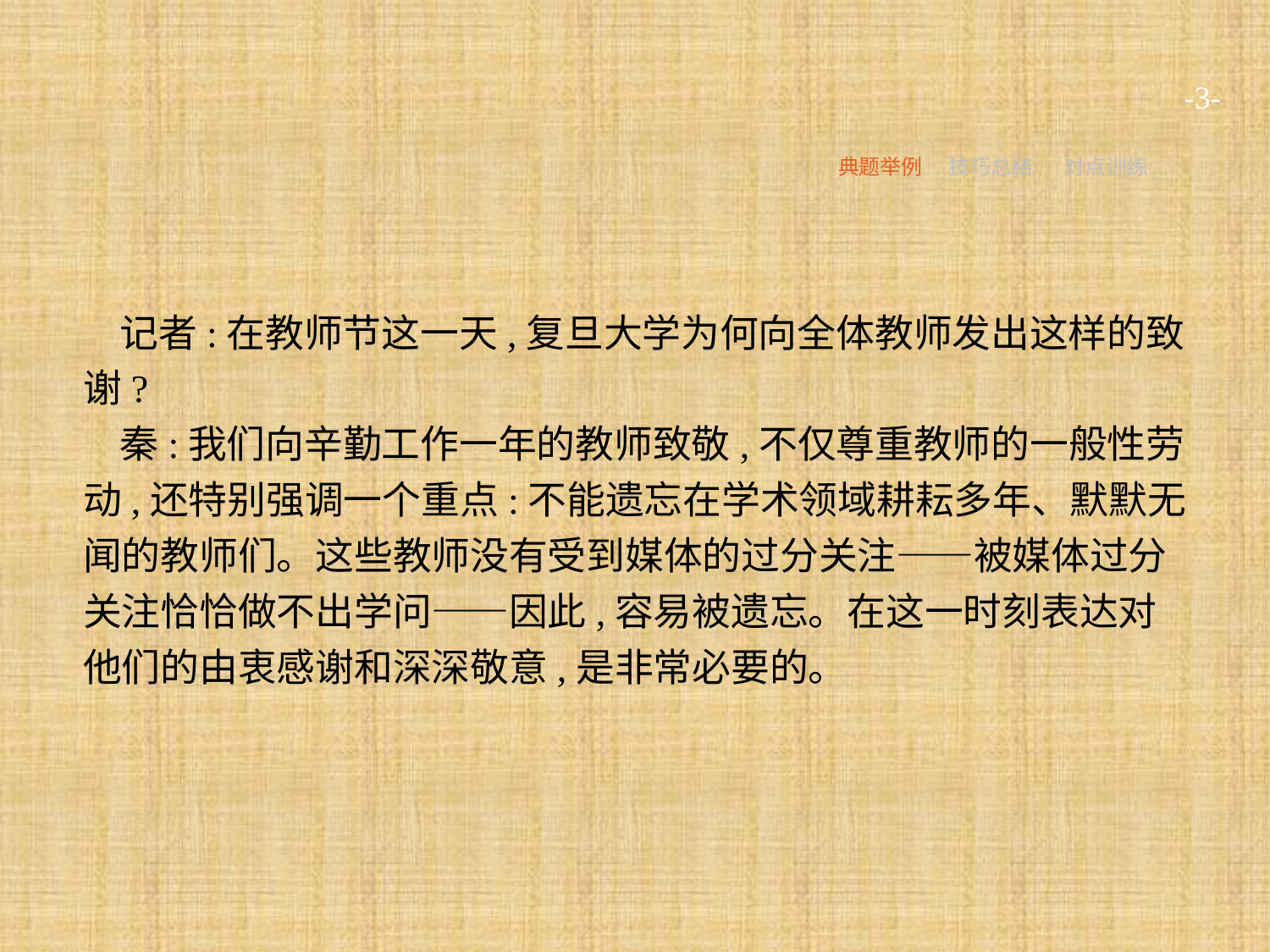

-3-
典题举例
技巧总结
对点训练
记者:在教师节这一天,复旦大学为何向全体教师发出这样的致谢?
秦:我们向辛勤工作一年的教师致敬,不仅尊重教师的一般性劳动,还特别强调一个重点:不能遗忘在学术领域耕耘多年、默默无闻的教师们。这些教师没有受到媒体的过分关注——被媒体过分关注恰恰做不出学问——因此,容易被遗忘。在这一时刻表达对他们的由衷感谢和深深敬意,是非常必要的。